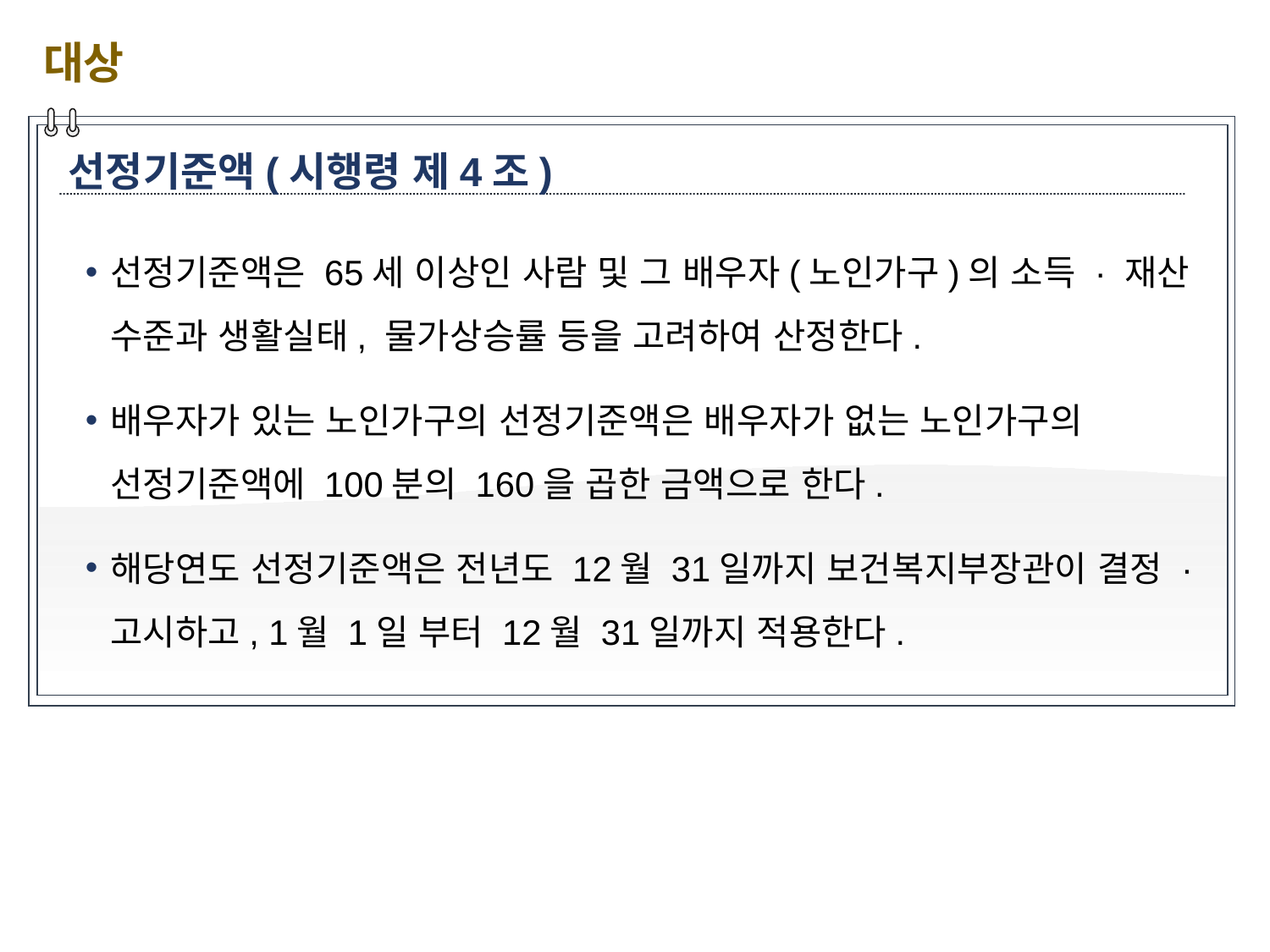

대상

선정기준액(시행령 제4조)

선정기준액은 65세 이상인 사람 및 그 배우자(노인가구)의 소득 · 재산 수준과 생활실태, 물가상승률 등을 고려하여 산정한다.
배우자가 있는 노인가구의 선정기준액은 배우자가 없는 노인가구의 선정기준액에 100분의 160을 곱한 금액으로 한다.
해당연도 선정기준액은 전년도 12월 31일까지 보건복지부장관이 결정 · 고시하고, 1월 1일 부터 12월 31일까지 적용한다.